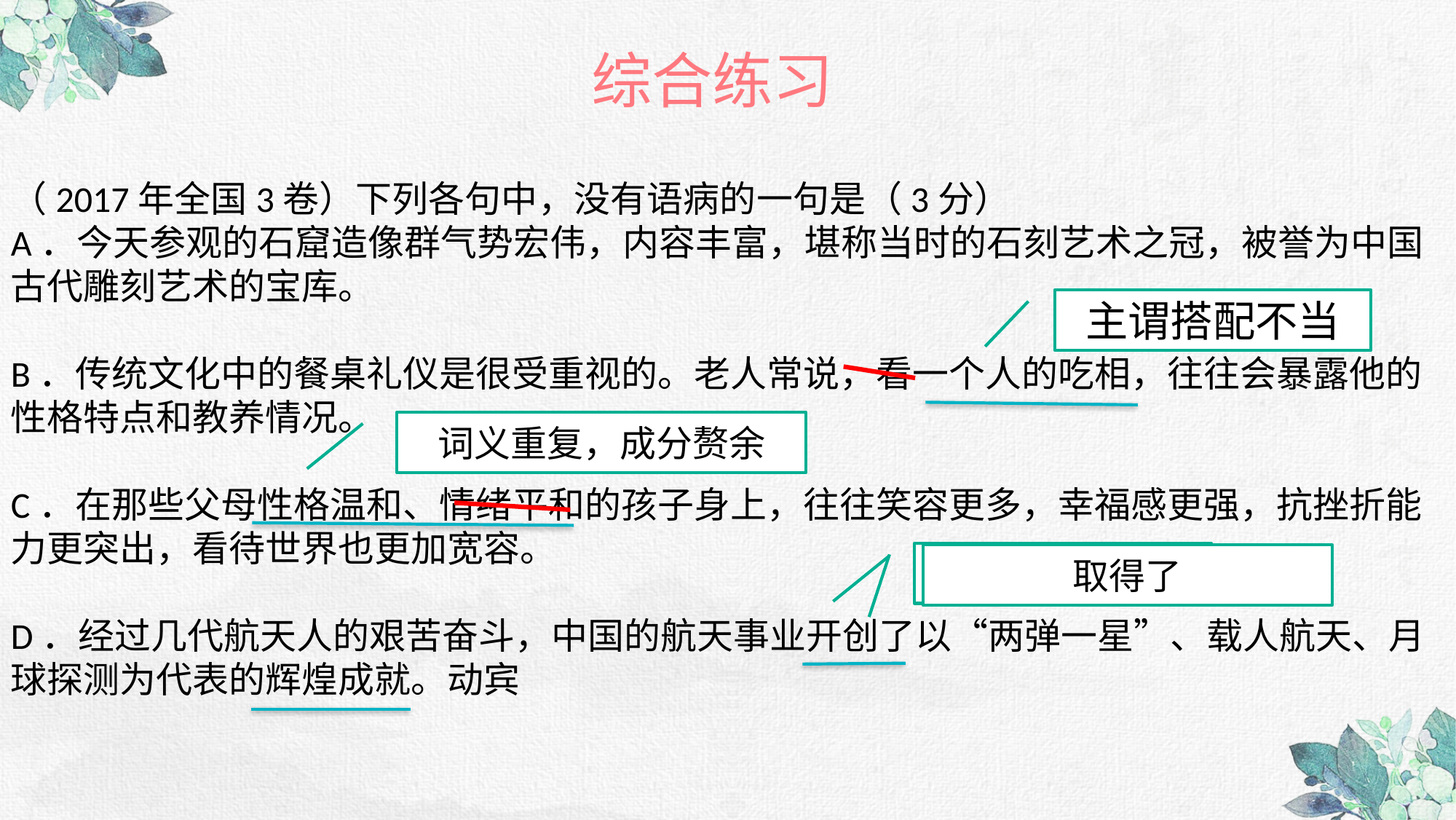

综合练习
（2017年全国3卷）下列各句中，没有语病的一句是（3分）
A．今天参观的石窟造像群气势宏伟，内容丰富，堪称当时的石刻艺术之冠，被誉为中国古代雕刻艺术的宝库。

B．传统文化中的餐桌礼仪是很受重视的。老人常说，看一个人的吃相，往往会暴露他的性格特点和教养情况。

C．在那些父母性格温和、情绪平和的孩子身上，往往笑容更多，幸福感更强，抗挫折能力更突出，看待世界也更加宽容。

D．经过几代航天人的艰苦奋斗，中国的航天事业开创了以“两弹一星”、载人航天、月球探测为代表的辉煌成就。动宾
主谓搭配不当

词义重复，成分赘余

动宾搭配不当
取得了